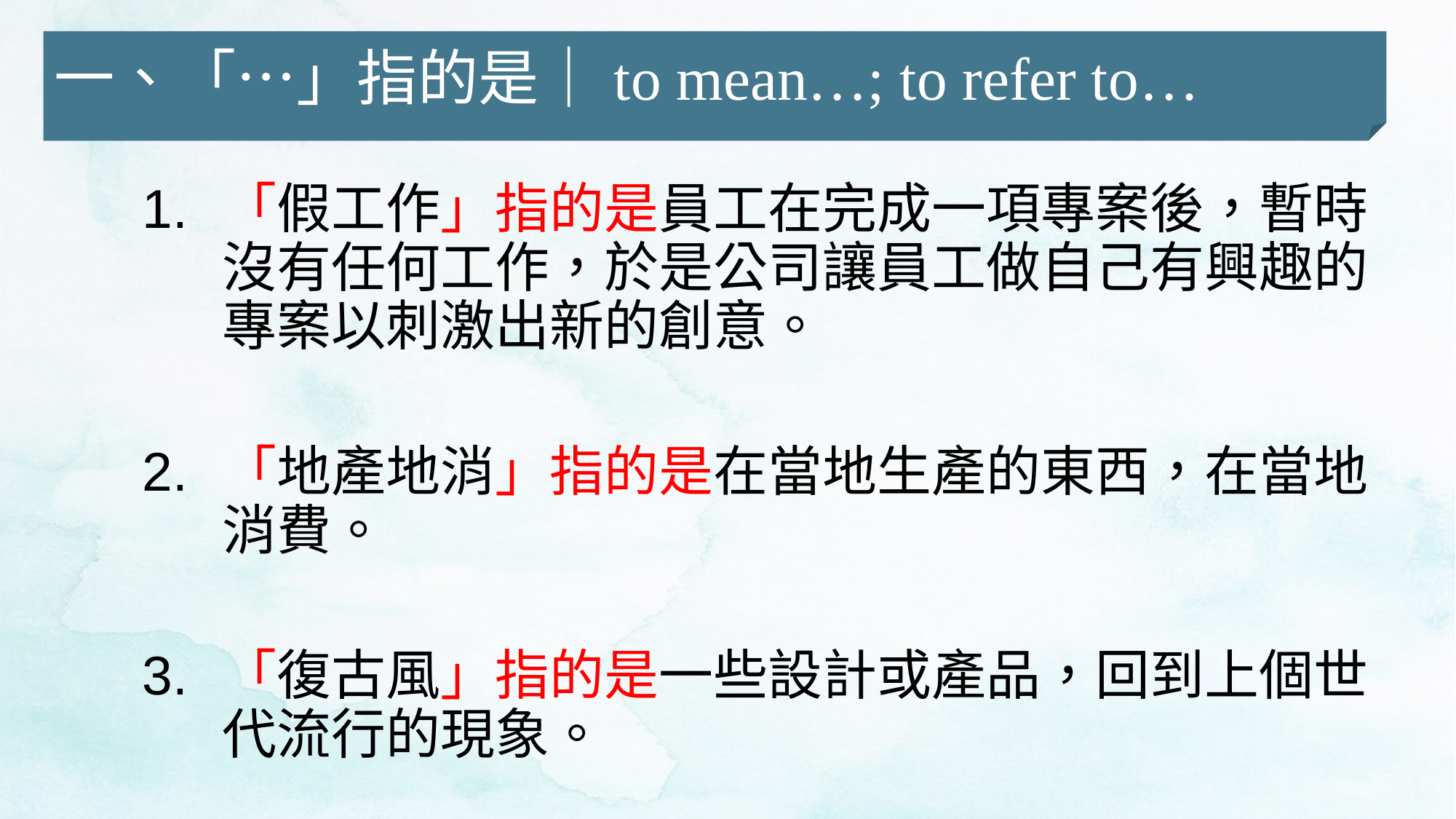

一、「…」指的是｜to mean…; to refer to…
「假工作」指的是員工在完成一項專案後，暫時沒有任何工作，於是公司讓員工做自己有興趣的專案以刺激出新的創意。

「地產地消」指的是在當地生產的東西，在當地消費。

「復古風」指的是一些設計或產品，回到上個世代流行的現象。